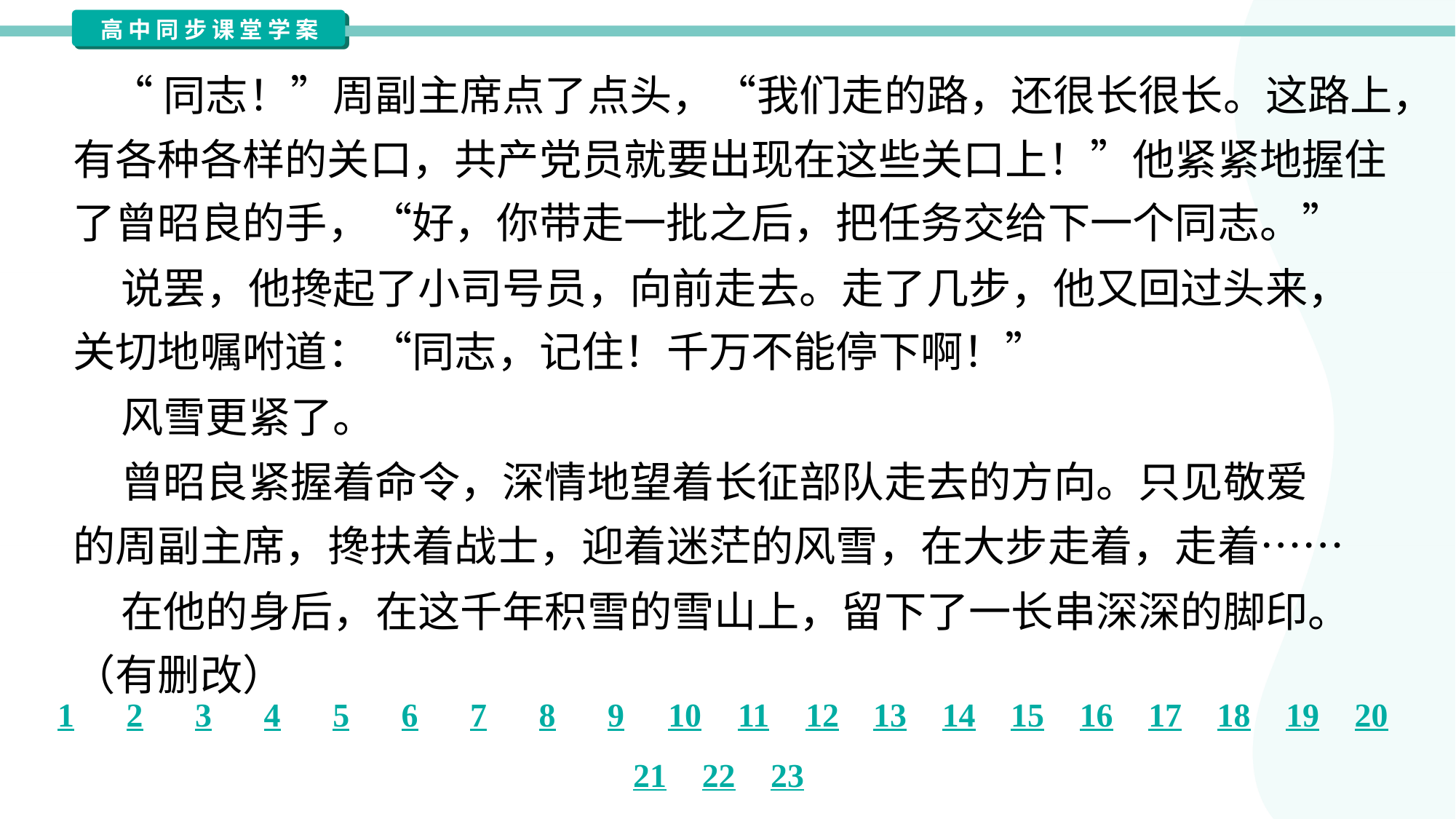

“同志！”周副主席点了点头，“我们走的路，还很长很长。这路上，
有各种各样的关口，共产党员就要出现在这些关口上！”他紧紧地握住
了曾昭良的手，“好，你带走一批之后，把任务交给下一个同志。”
    说罢，他搀起了小司号员，向前走去。走了几步，他又回过头来，
关切地嘱咐道：“同志，记住！千万不能停下啊！”
    风雪更紧了。
    曾昭良紧握着命令，深情地望着长征部队走去的方向。只见敬爱
的周副主席，搀扶着战士，迎着迷茫的风雪，在大步走着，走着……
    在他的身后，在这千年积雪的雪山上，留下了一长串深深的脚印。
（有删改）